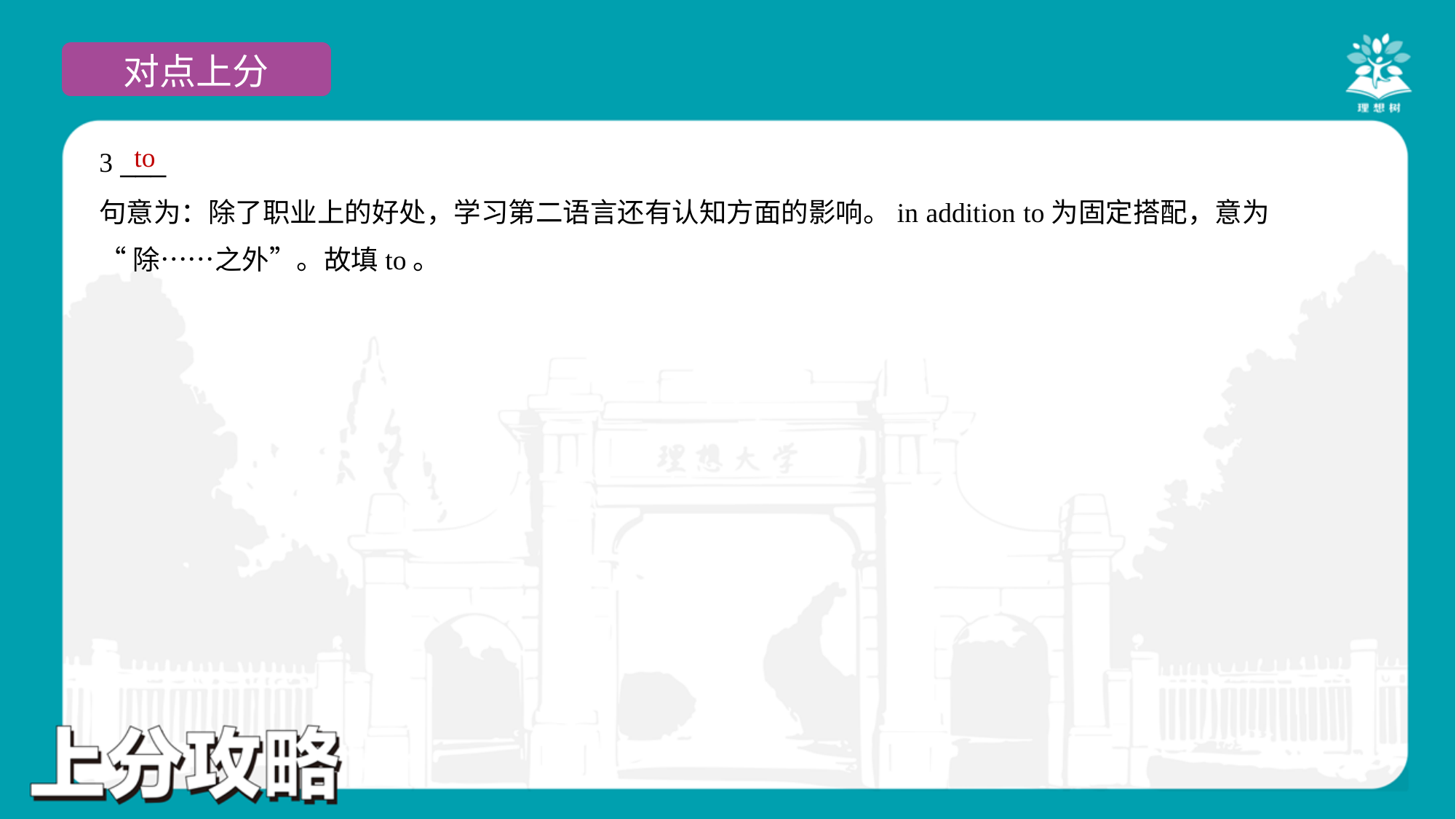

to
3 ___
句意为：除了职业上的好处，学习第二语言还有认知方面的影响。in addition to为固定搭配，意为
“除……之外”。故填to。